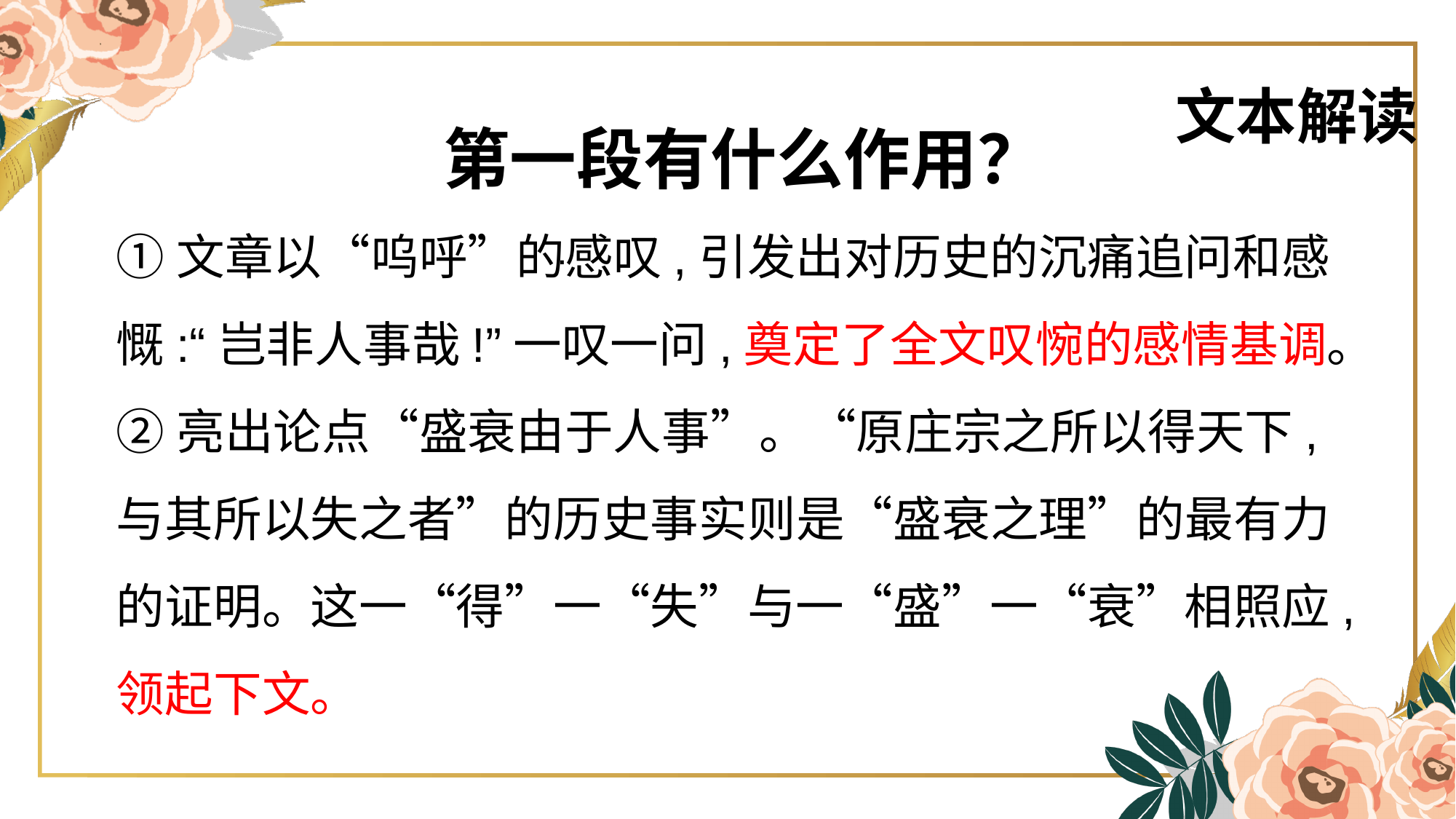

文本解读
第一段有什么作用？
①文章以“呜呼”的感叹,引发出对历史的沉痛追问和感慨:“岂非人事哉!”一叹一问,奠定了全文叹惋的感情基调。
②亮出论点“盛衰由于人事”。“原庄宗之所以得天下,与其所以失之者”的历史事实则是“盛衰之理”的最有力的证明。这一“得”一“失”与一“盛”一“衰”相照应,领起下文。

.